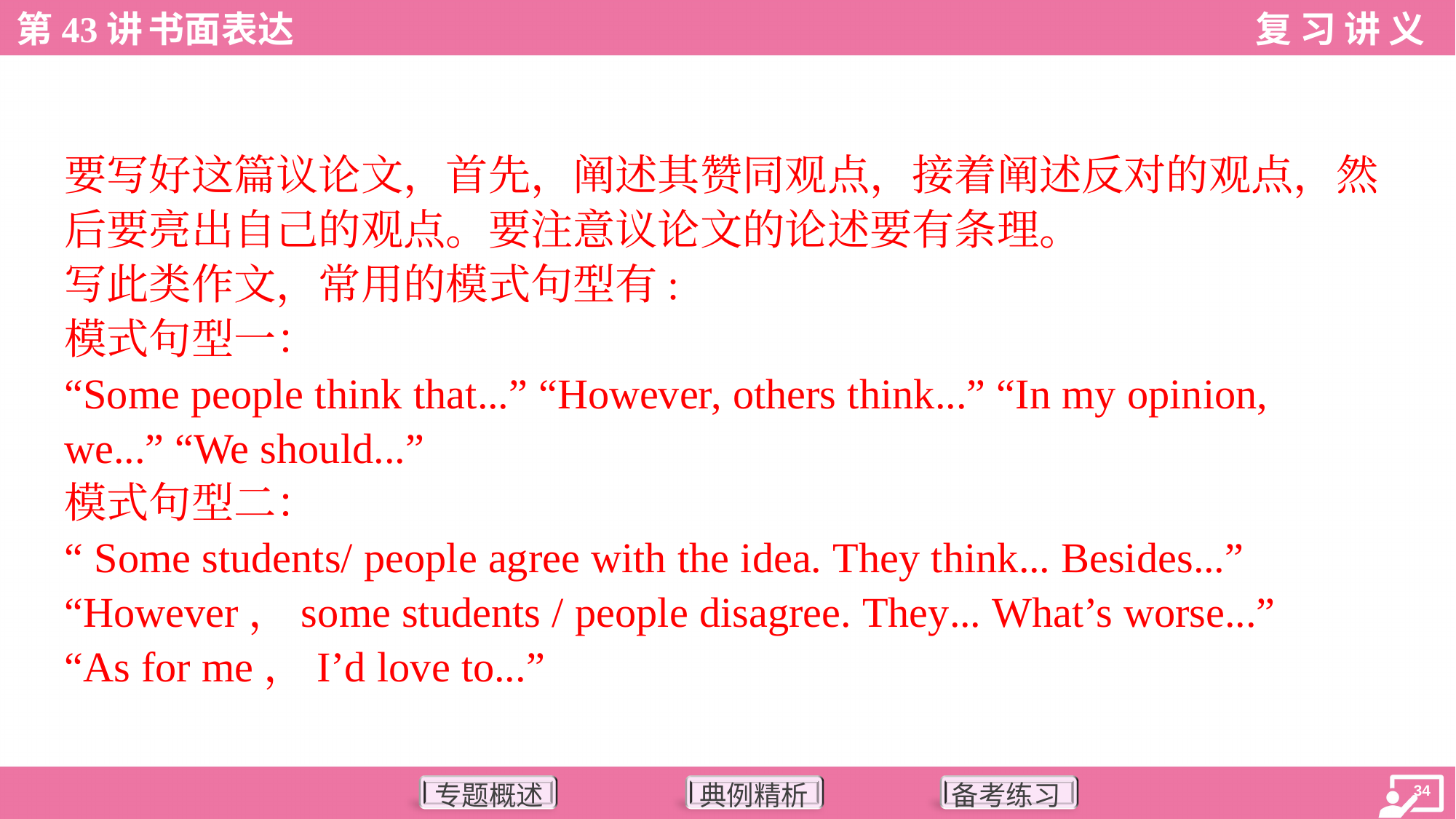

要写好这篇议论文，首先，阐述其赞同观点，接着阐述反对的观点，然
后要亮出自己的观点。要注意议论文的论述要有条理。
写此类作文，常用的模式句型有:
模式句型一：
“Some people think that...” “However, others think...” “In my opinion,
we...” “We should...”
模式句型二：
“ Some students/ people agree with the idea. They think... Besides...”
“However，some students / people disagree. They... What’s worse...”
“As for me，I’d love to...”